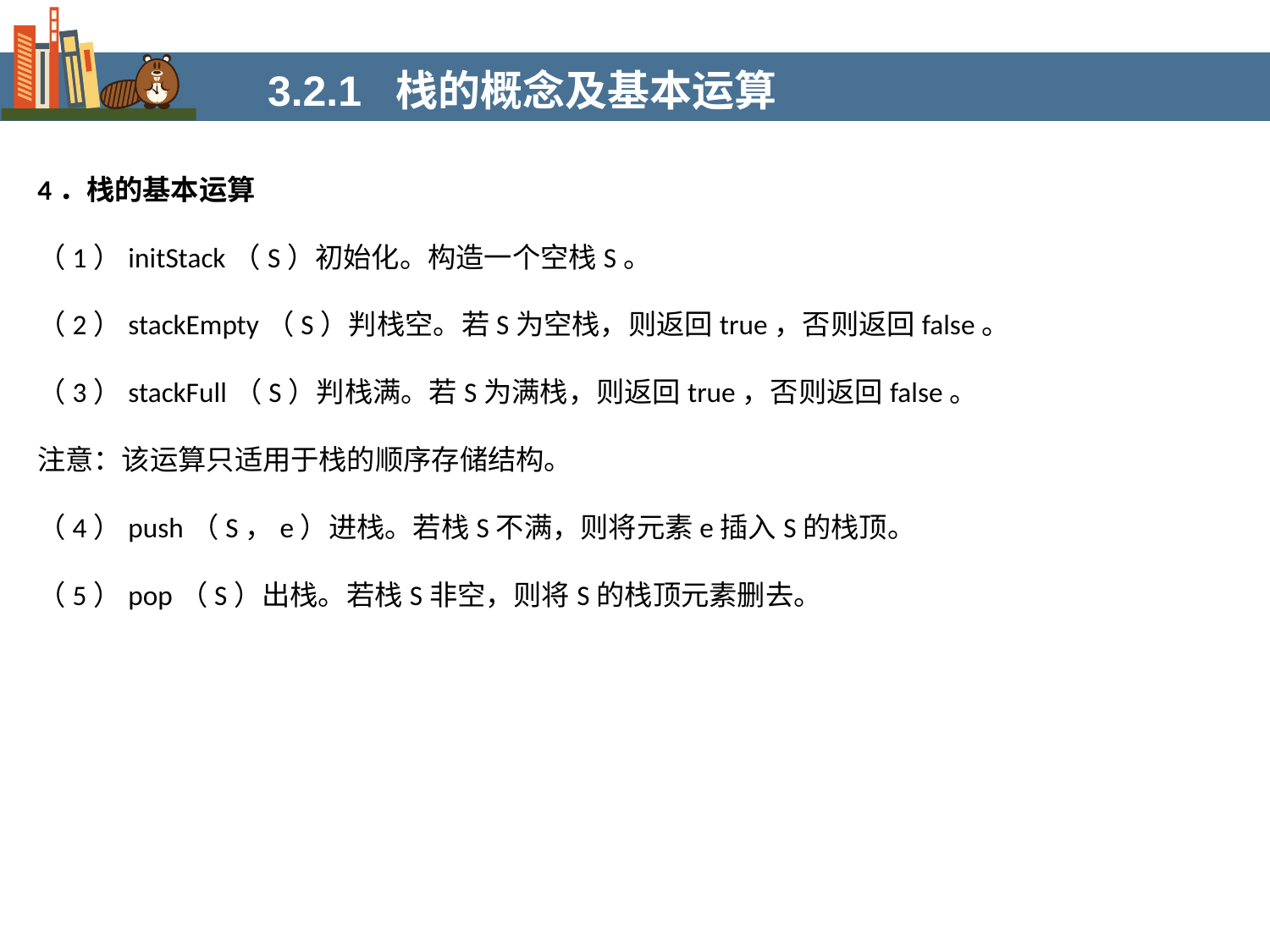

3.2.1  栈的概念及基本运算
4．栈的基本运算
（1）initStack（S）初始化。构造一个空栈S。
（2）stackEmpty（S）判栈空。若S为空栈，则返回true，否则返回false。
（3）stackFull（S）判栈满。若S为满栈，则返回true，否则返回false。
注意：该运算只适用于栈的顺序存储结构。
（4）push（S，e）进栈。若栈S不满，则将元素e插入S的栈顶。
（5）pop（S）出栈。若栈S非空，则将S的栈顶元素删去。